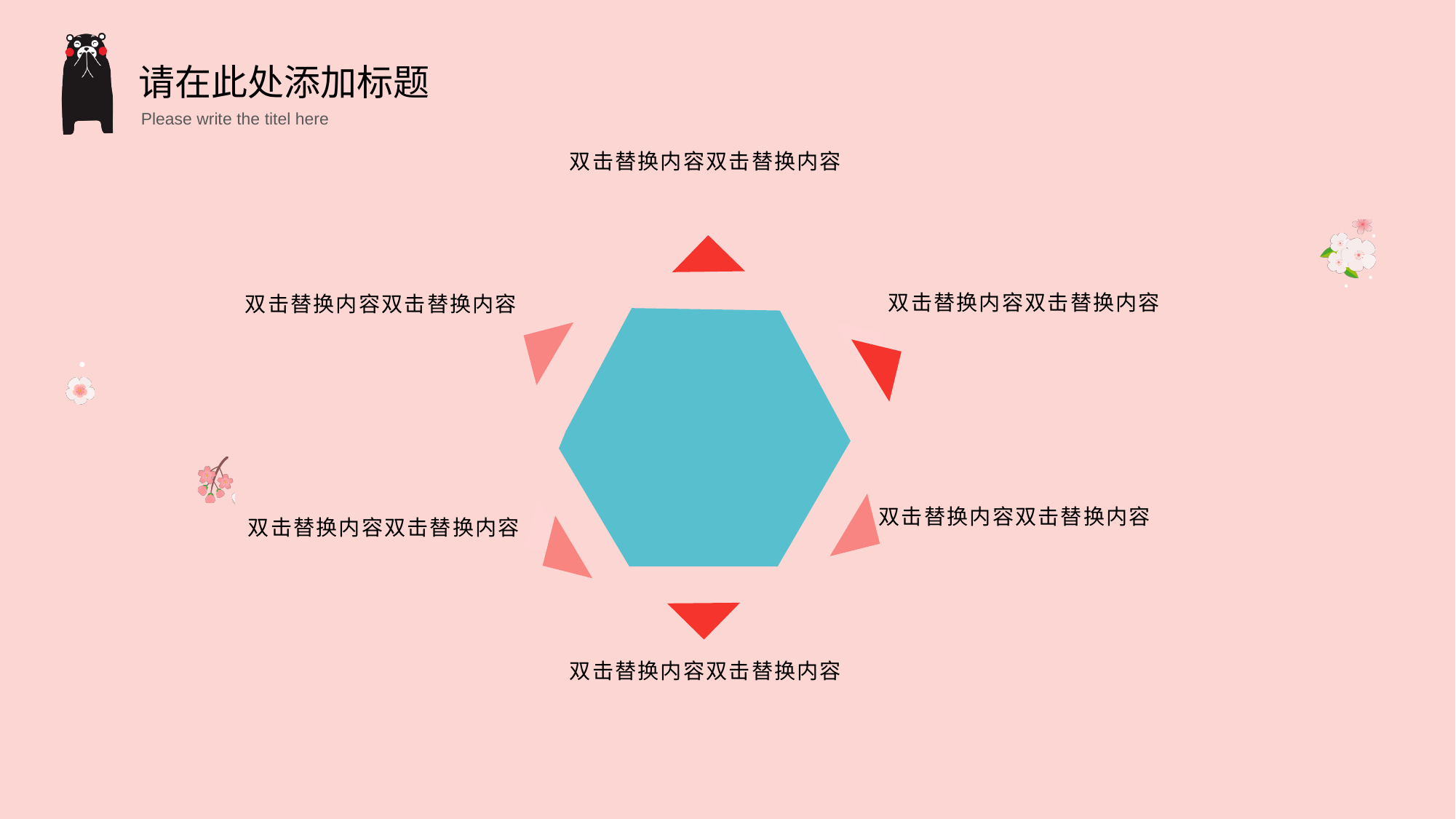

双击替换内容双击替换内容

双击替换内容双击替换内容
双击替换内容双击替换内容

双击替换内容双击替换内容

双击替换内容双击替换内容

双击替换内容双击替换内容